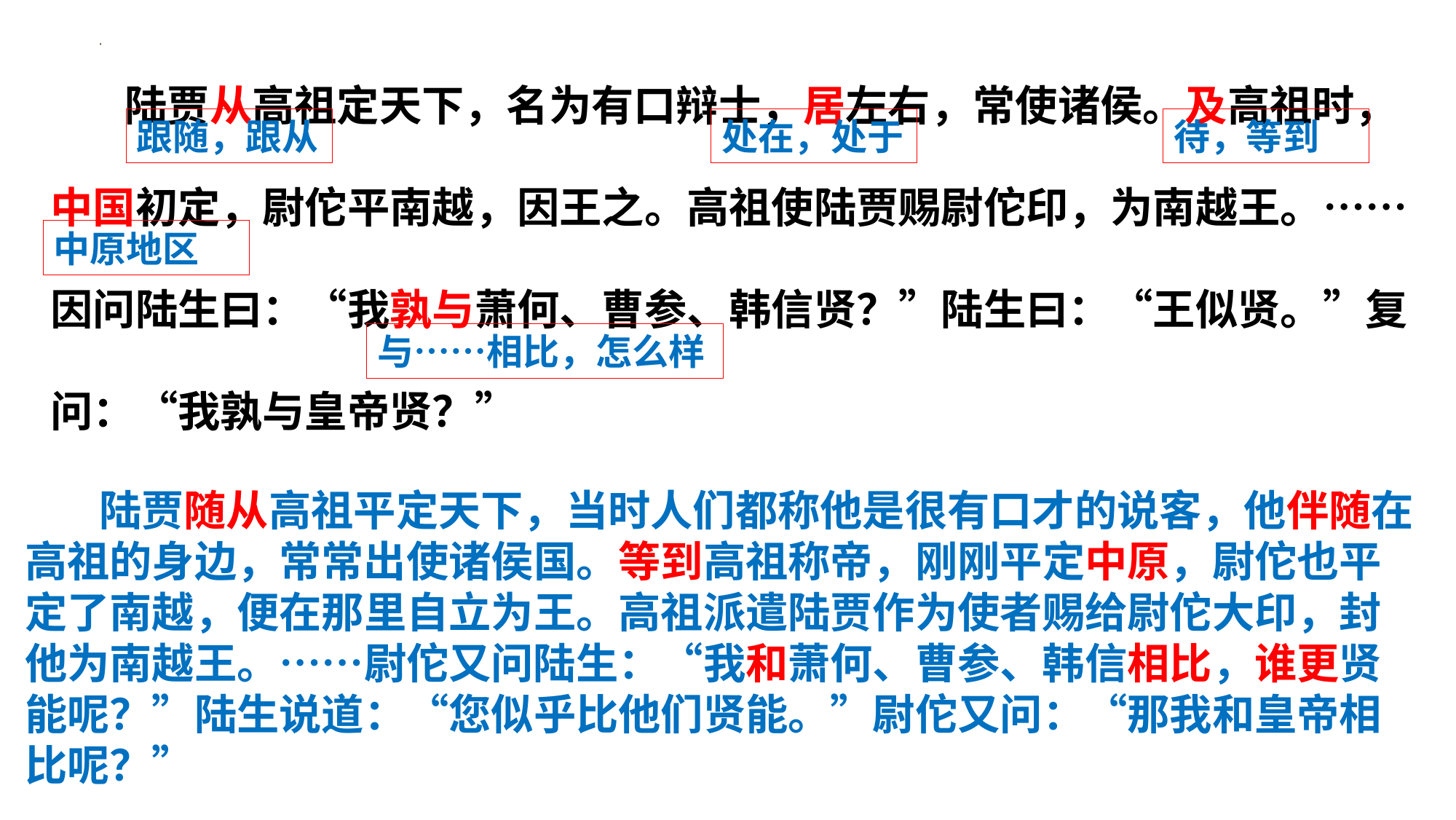

陆贾从高祖定天下，名为有口辩士，居左右，常使诸侯。及高祖时，中国初定，尉佗平南越，因王之。高祖使陆贾赐尉佗印，为南越王。……因问陆生曰：“我孰与萧何、曹参、韩信贤？”陆生曰：“王似贤。”复问：“我孰与皇帝贤？”
跟随，跟从
处在，处于
待，等到
中原地区
与……相比，怎么样
陆贾随从高祖平定天下，当时人们都称他是很有口才的说客，他伴随在高祖的身边，常常出使诸侯国。等到高祖称帝，刚刚平定中原，尉佗也平定了南越，便在那里自立为王。高祖派遣陆贾作为使者赐给尉佗大印，封他为南越王。……尉佗又问陆生：“我和萧何、曹参、韩信相比，谁更贤能呢？”陆生说道：“您似乎比他们贤能。”尉佗又问：“那我和皇帝相比呢？”